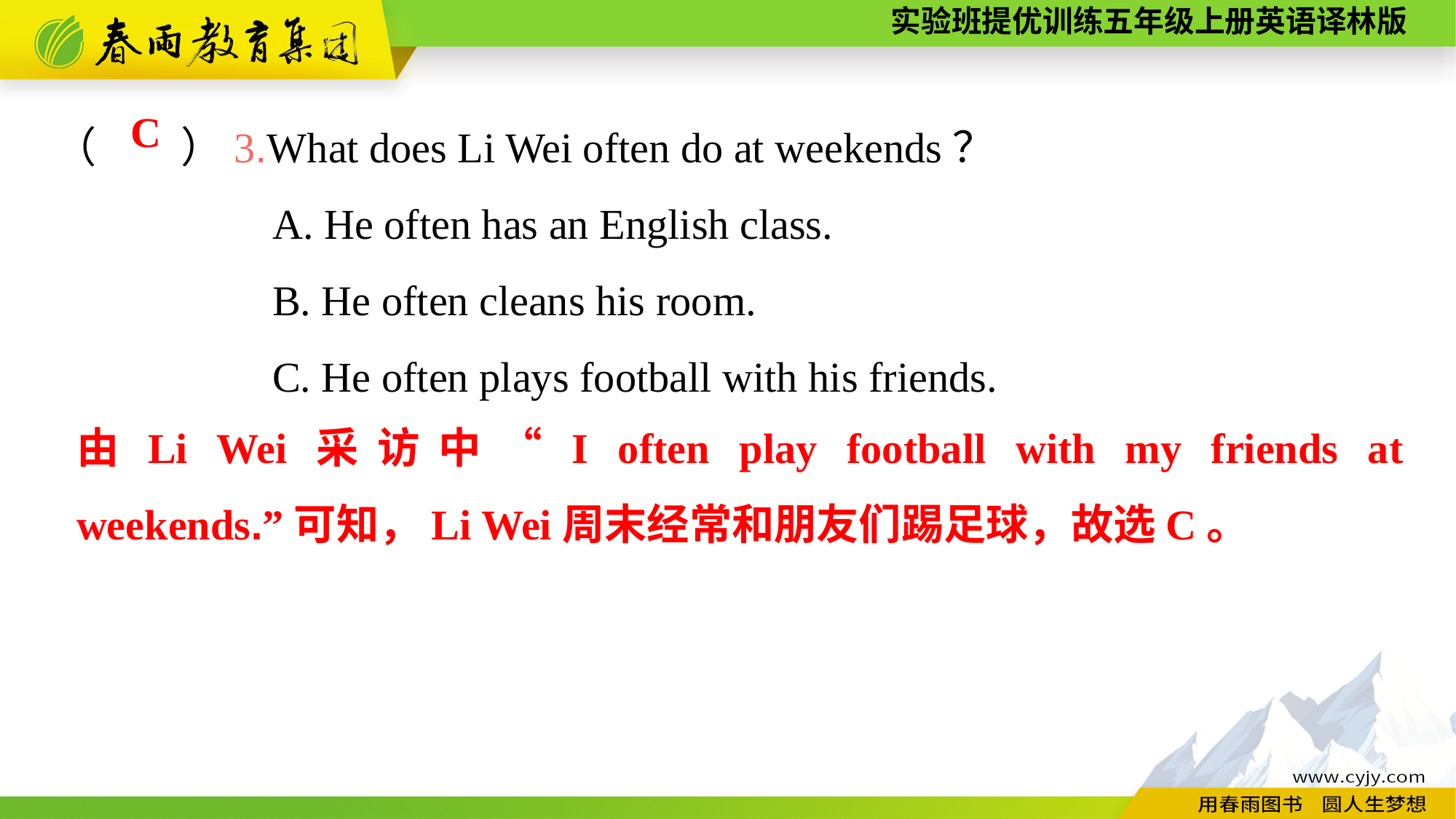

（　　）3.What does Li Wei often do at weekends？
		A. He often has an English class.
		B. He often cleans his room.
		C. He often plays football with his friends.
C
由Li Wei采访中“I often play football with my friends at weekends.”可知，Li Wei周末经常和朋友们踢足球，故选C。